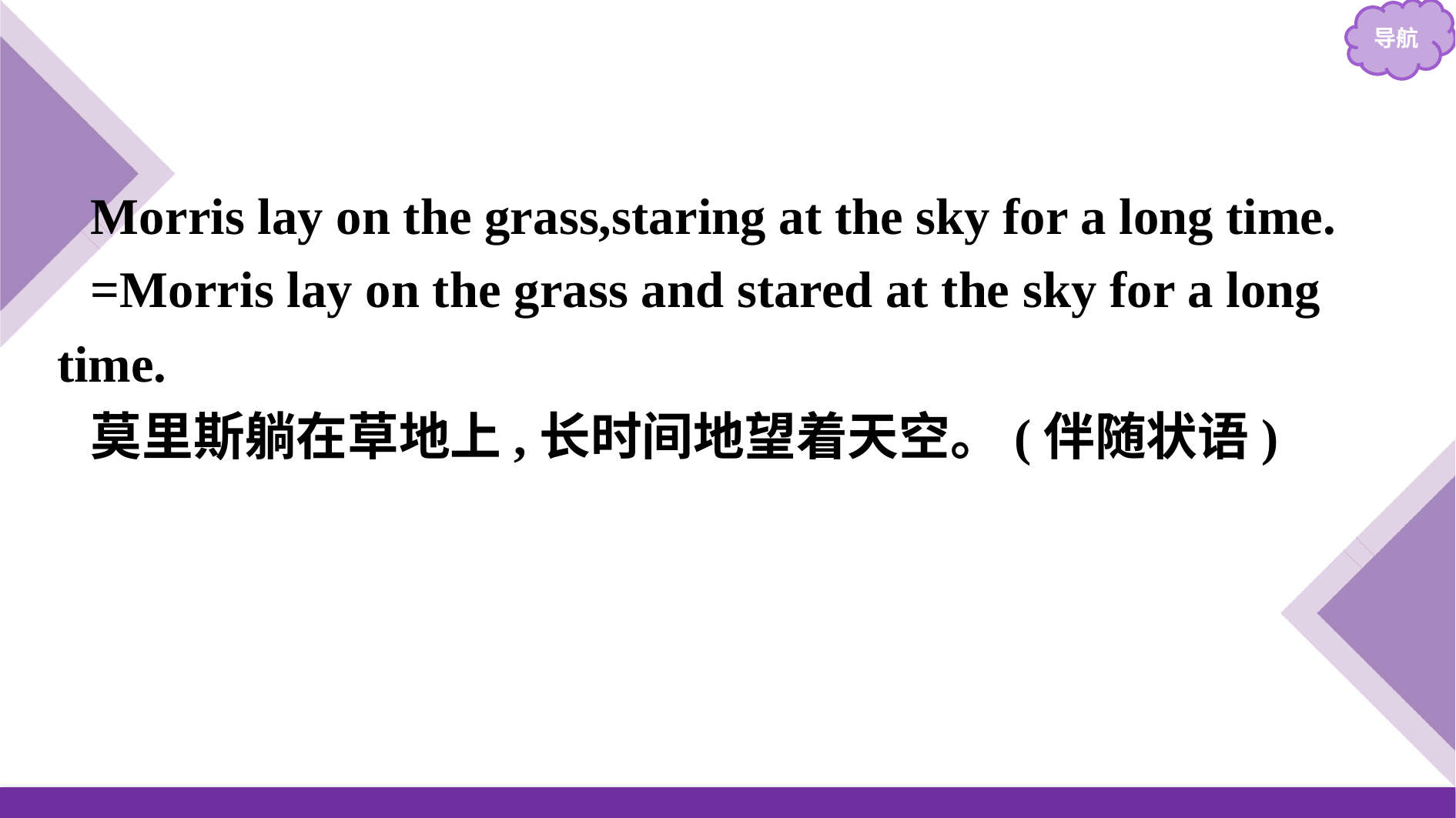

Morris lay on the grass,staring at the sky for a long time.
=Morris lay on the grass and stared at the sky for a long time.
莫里斯躺在草地上,长时间地望着天空。(伴随状语)